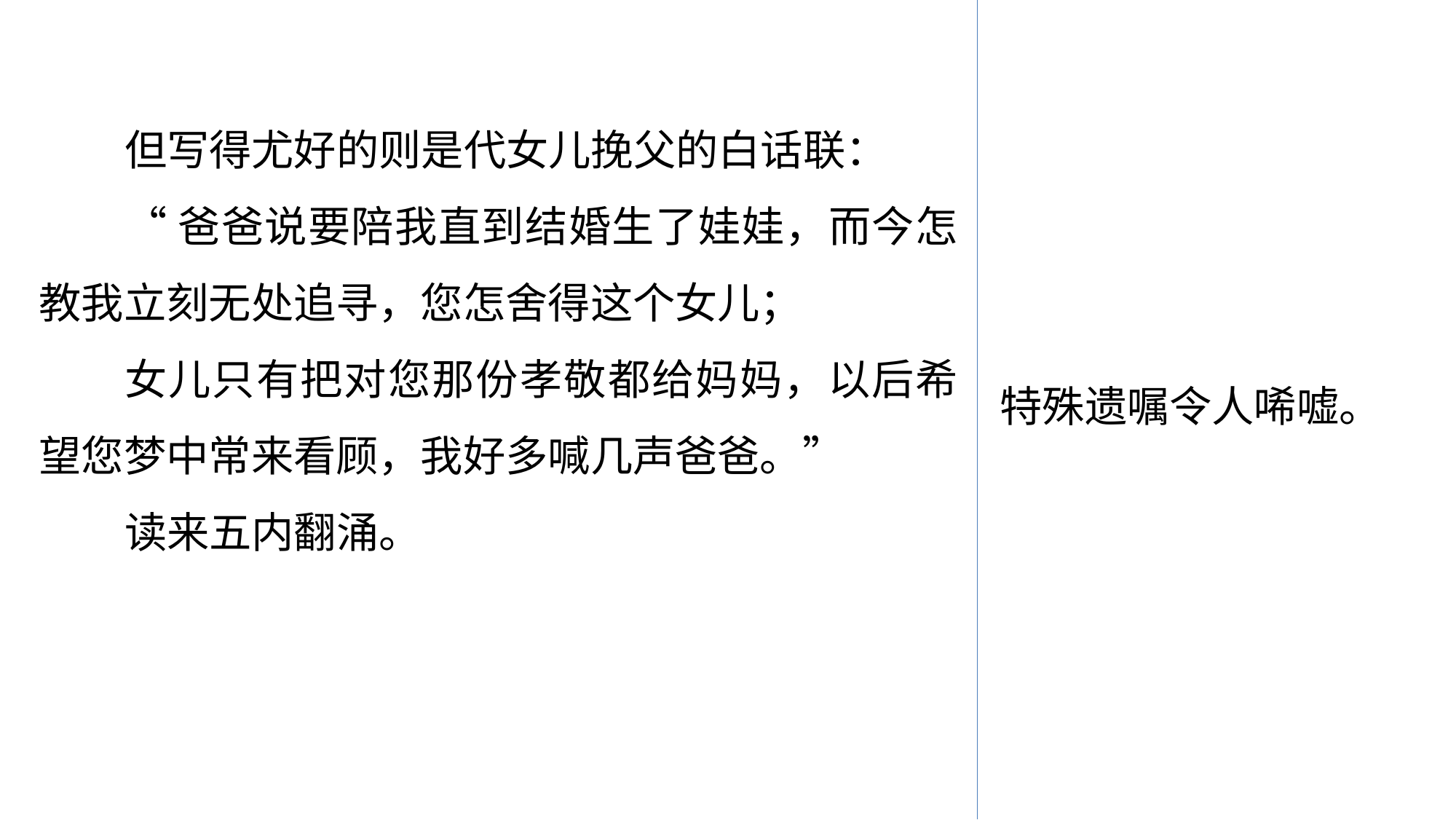

但写得尤好的则是代女儿挽父的白话联：
“爸爸说要陪我直到结婚生了娃娃，而今怎教我立刻无处追寻，您怎舍得这个女儿；
女儿只有把对您那份孝敬都给妈妈，以后希望您梦中常来看顾，我好多喊几声爸爸。”
读来五内翻涌。
特殊遗嘱令人唏嘘。